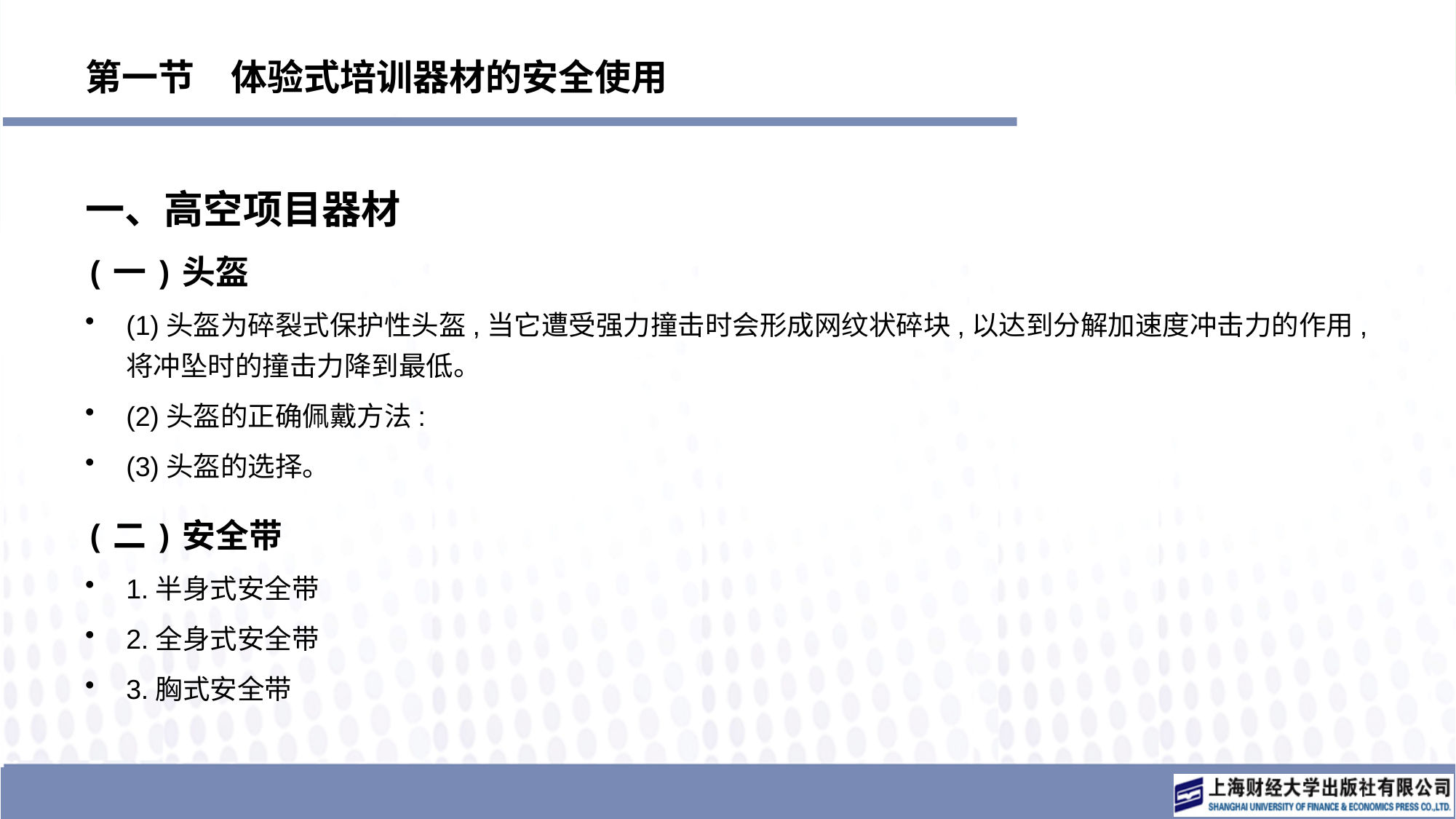

# 第一节　体验式培训器材的安全使用
一、高空项目器材
(一)头盔
(1)头盔为碎裂式保护性头盔,当它遭受强力撞击时会形成网纹状碎块,以达到分解加速度冲击力的作用,将冲坠时的撞击力降到最低。
(2)头盔的正确佩戴方法:
(3)头盔的选择。
(二)安全带
1.半身式安全带
2.全身式安全带
3.胸式安全带